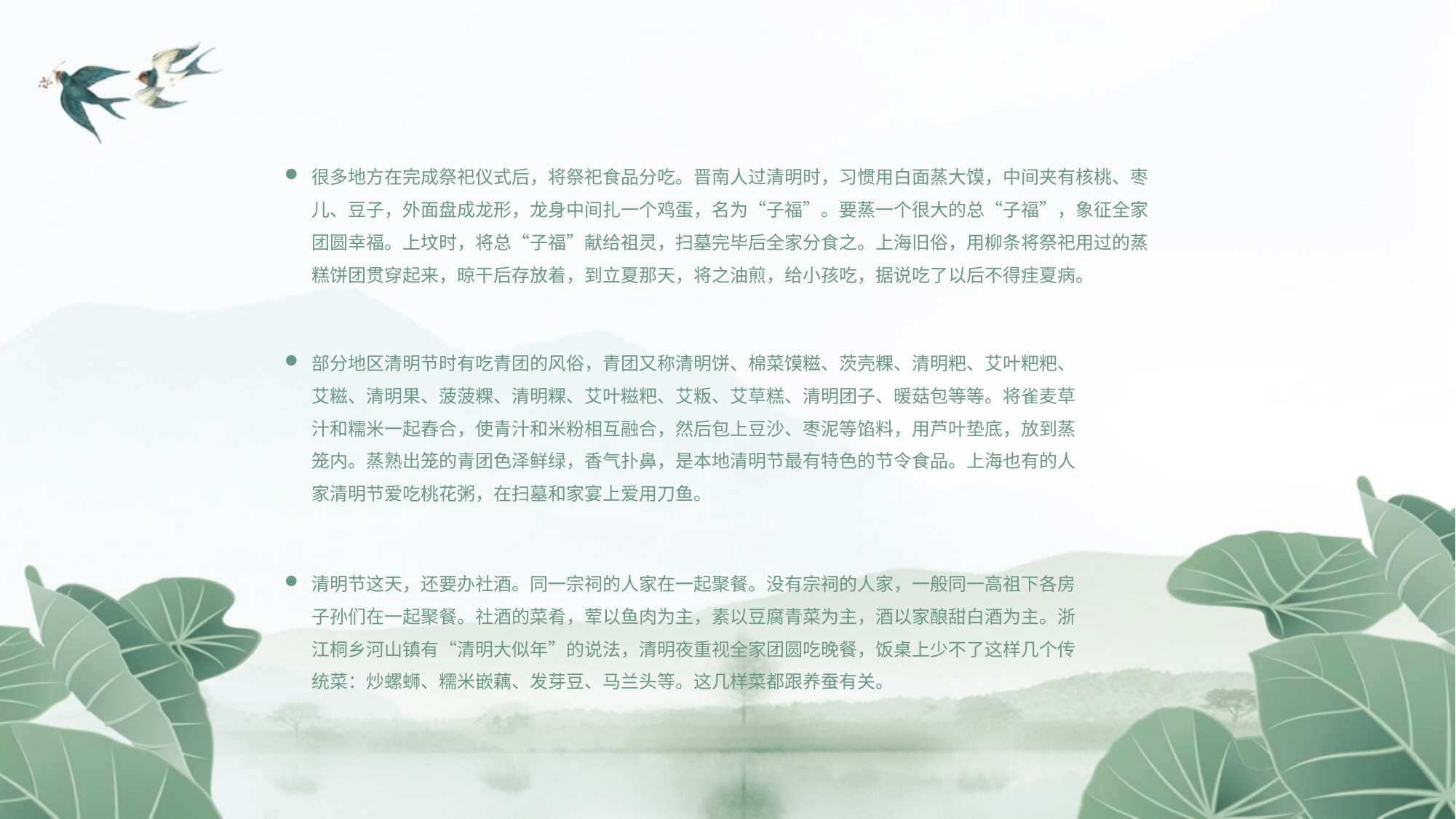

很多地方在完成祭祀仪式后，将祭祀食品分吃。晋南人过清明时，习惯用白面蒸大馍，中间夹有核桃、枣儿、豆子，外面盘成龙形，龙身中间扎一个鸡蛋，名为“子福”。要蒸一个很大的总“子福”，象征全家团圆幸福。上坟时，将总“子福”献给祖灵，扫墓完毕后全家分食之。上海旧俗，用柳条将祭祀用过的蒸糕饼团贯穿起来，晾干后存放着，到立夏那天，将之油煎，给小孩吃，据说吃了以后不得疰夏病。
部分地区清明节时有吃青团的风俗，青团又称清明饼、棉菜馍糍、茨壳粿、清明粑、艾叶粑粑、艾糍、清明果、菠菠粿、清明粿、艾叶糍粑、艾粄、艾草糕、清明团子、暖菇包等等。将雀麦草汁和糯米一起舂合，使青汁和米粉相互融合，然后包上豆沙、枣泥等馅料，用芦叶垫底，放到蒸笼内。蒸熟出笼的青团色泽鲜绿，香气扑鼻，是本地清明节最有特色的节令食品。上海也有的人家清明节爱吃桃花粥，在扫墓和家宴上爱用刀鱼。
清明节这天，还要办社酒。同一宗祠的人家在一起聚餐。没有宗祠的人家，一般同一高祖下各房子孙们在一起聚餐。社酒的菜肴，荤以鱼肉为主，素以豆腐青菜为主，酒以家酿甜白酒为主。浙江桐乡河山镇有“清明大似年”的说法，清明夜重视全家团圆吃晚餐，饭桌上少不了这样几个传统菜：炒螺蛳、糯米嵌藕、发芽豆、马兰头等。这几样菜都跟养蚕有关。